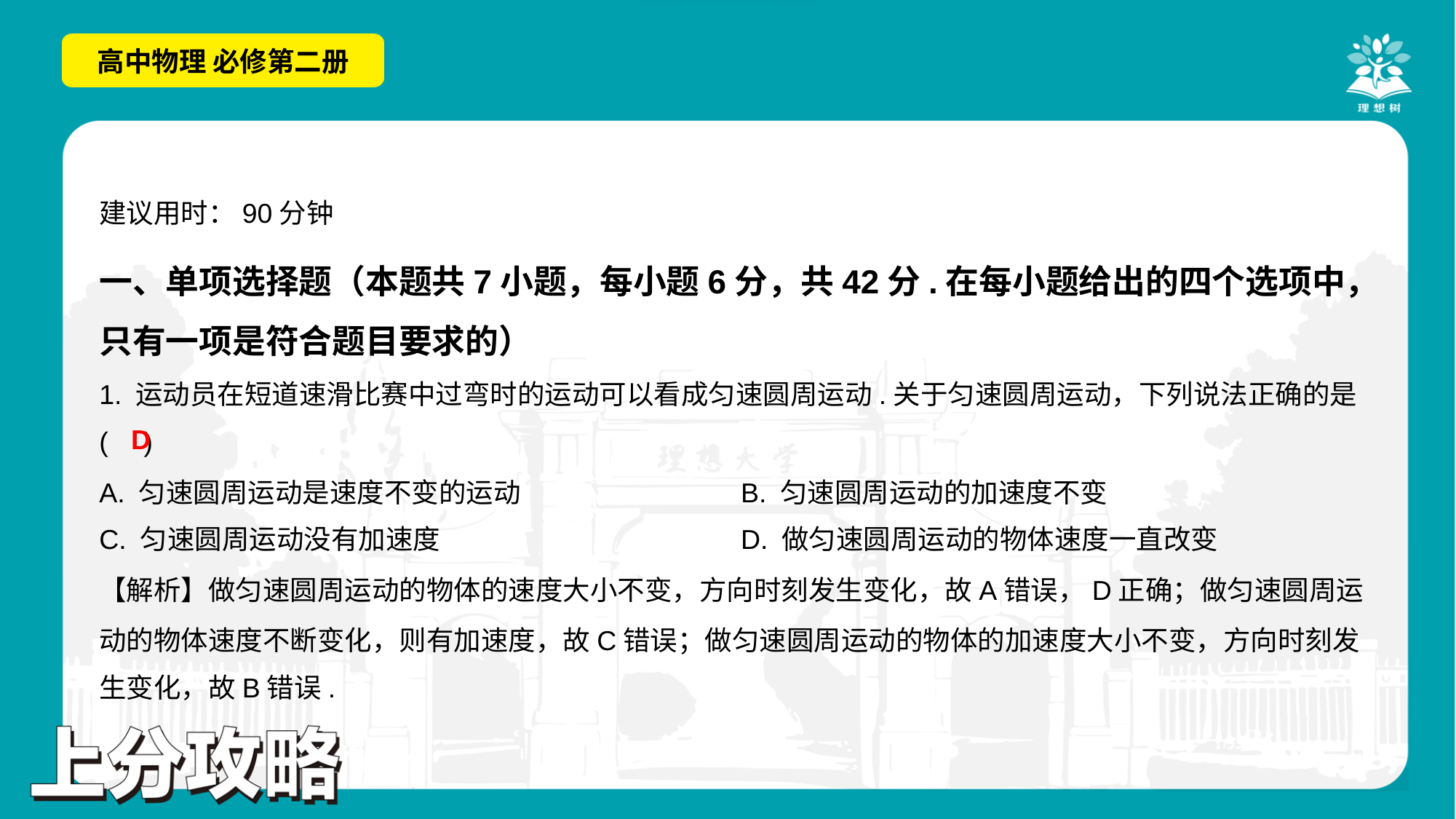

建议用时：90分钟
一、单项选择题（本题共7小题，每小题6分，共42分.在每小题给出的四个选项中，
只有一项是符合题目要求的）
1. 运动员在短道速滑比赛中过弯时的运动可以看成匀速圆周运动.关于匀速圆周运动，下列说法正确的是
(     )
D
A. 匀速圆周运动是速度不变的运动	B. 匀速圆周运动的加速度不变
C. 匀速圆周运动没有加速度	D. 做匀速圆周运动的物体速度一直改变
【解析】做匀速圆周运动的物体的速度大小不变，方向时刻发生变化，故A错误，D正确；做匀速圆周运
动的物体速度不断变化，则有加速度，故C错误；做匀速圆周运动的物体的加速度大小不变，方向时刻发
生变化，故B错误.